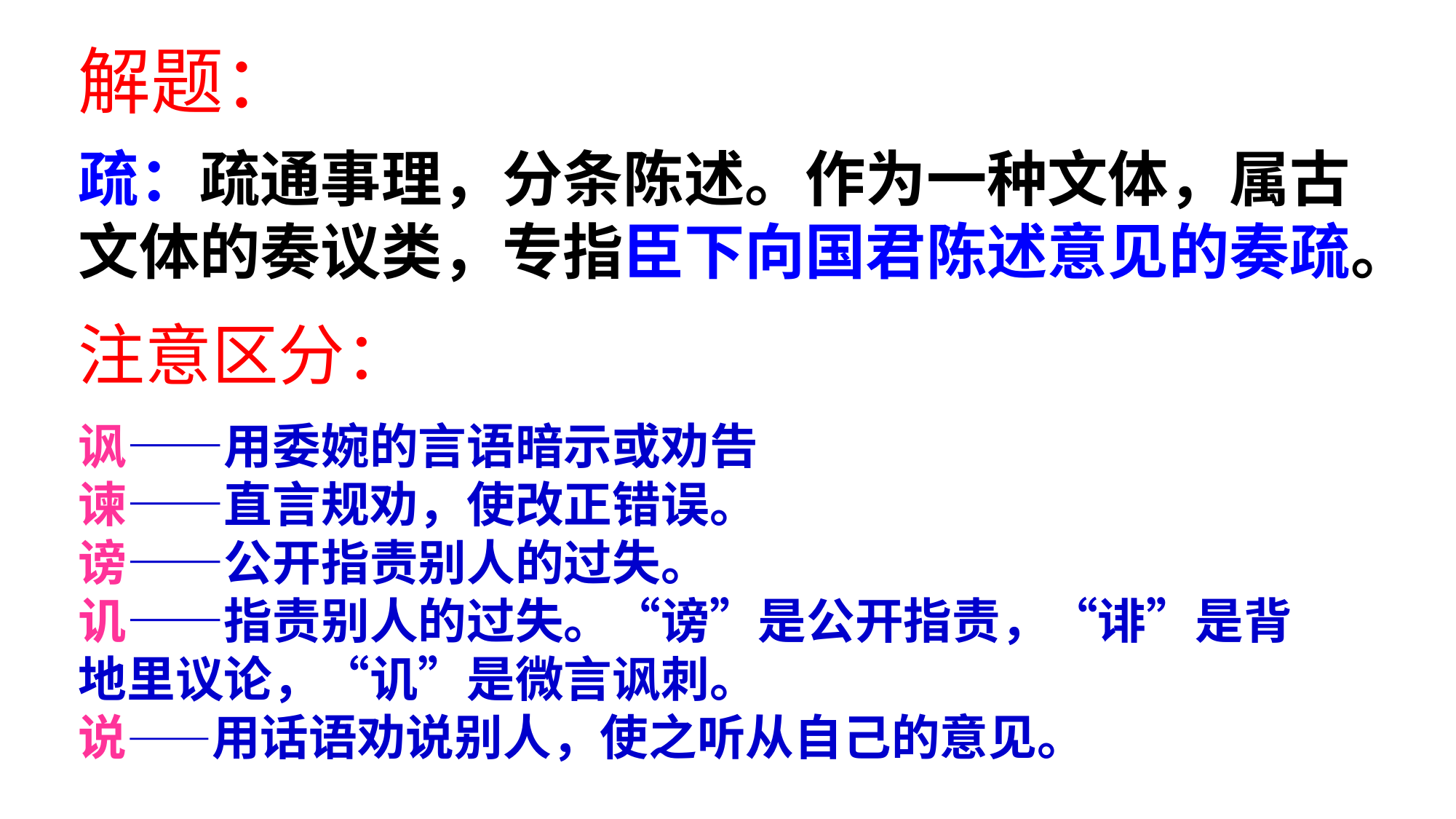

解题：
疏：疏通事理，分条陈述。作为一种文体，属古文体的奏议类，专指臣下向国君陈述意见的奏疏。
注意区分：
讽——用委婉的言语暗示或劝告
谏——直言规劝，使改正错误。
谤——公开指责别人的过失。
讥——指责别人的过失。“谤”是公开指责，“诽”是背地里议论，“讥”是微言讽刺。
说——用话语劝说别人，使之听从自己的意见。